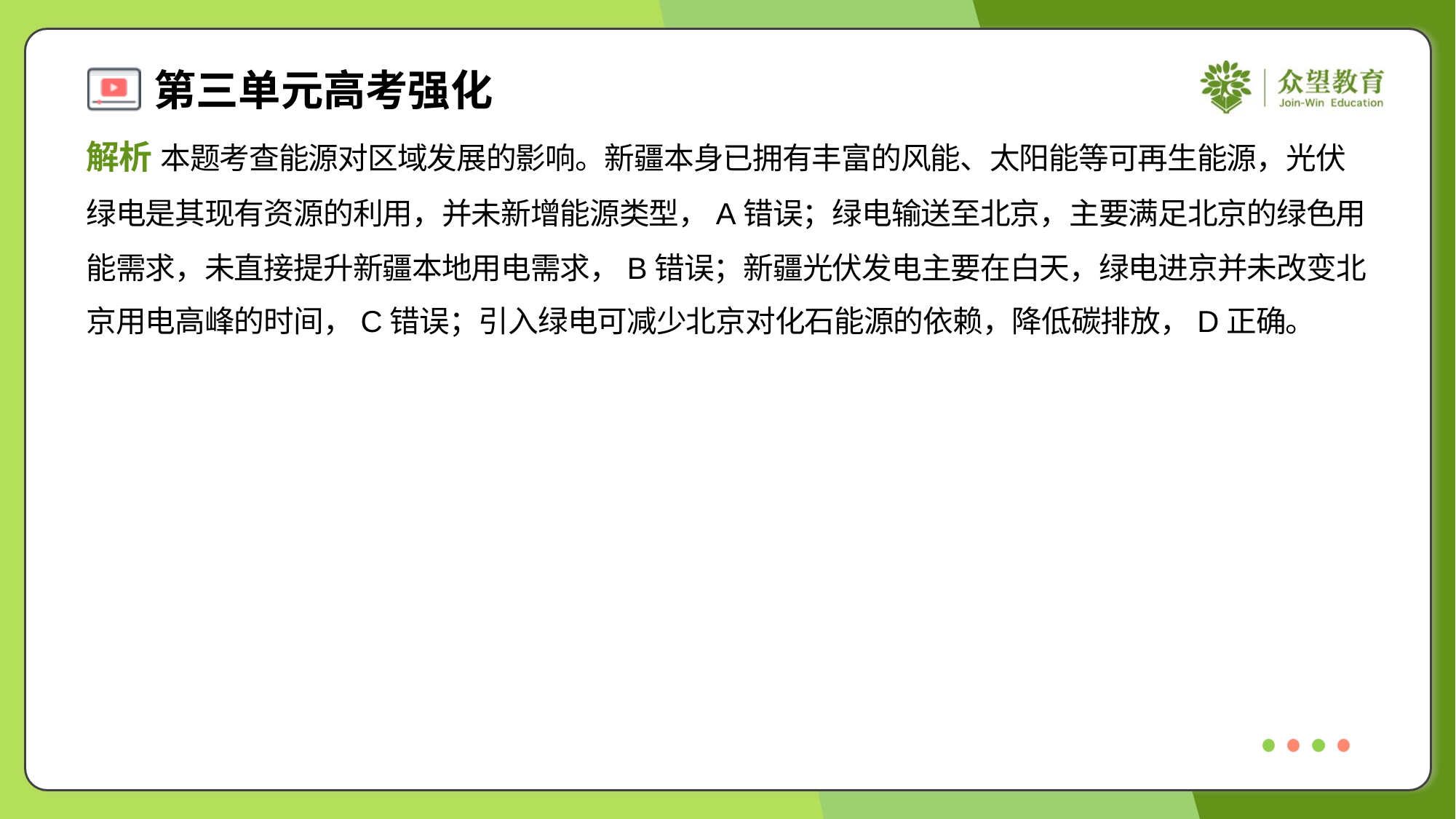

解析 本题考查能源对区域发展的影响。新疆本身已拥有丰富的风能、太阳能等可再生能源，光伏
绿电是其现有资源的利用，并未新增能源类型，A错误；绿电输送至北京，主要满足北京的绿色用
能需求，未直接提升新疆本地用电需求，B错误；新疆光伏发电主要在白天，绿电进京并未改变北
京用电高峰的时间，C错误；引入绿电可减少北京对化石能源的依赖，降低碳排放，D正确。